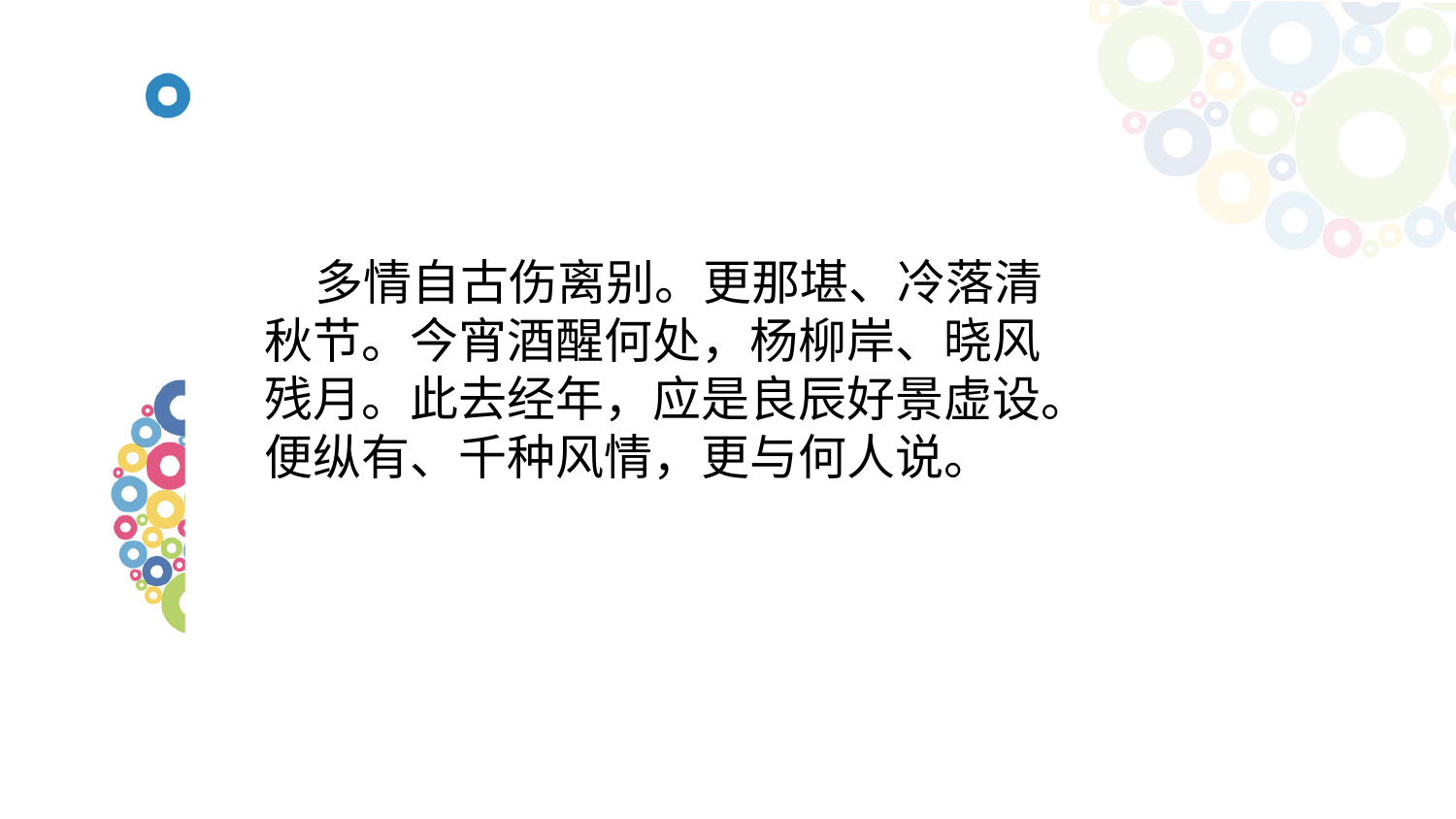

多情自古伤离别。更那堪、冷落清秋节。今宵酒醒何处，杨柳岸、晓风残月。此去经年，应是良辰好景虚设。便纵有、千种风情，更与何人说。